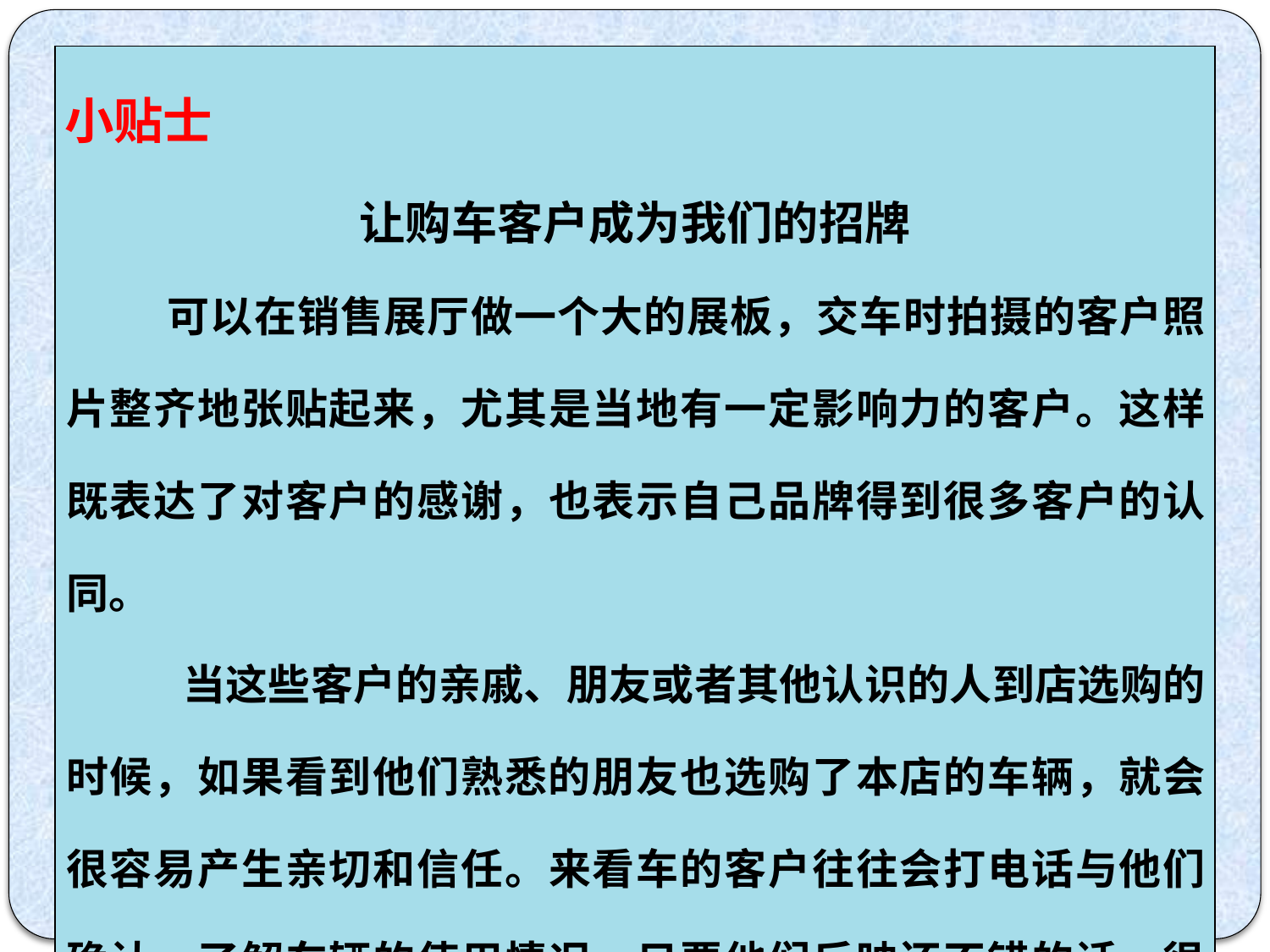

| 小贴士 让购车客户成为我们的招牌 可以在销售展厅做一个大的展板，交车时拍摄的客户照片整齐地张贴起来，尤其是当地有一定影响力的客户。这样既表达了对客户的感谢，也表示自己品牌得到很多客户的认同。 当这些客户的亲戚、朋友或者其他认识的人到店选购的时候，如果看到他们熟悉的朋友也选购了本店的车辆，就会很容易产生亲切和信任。来看车的客户往往会打电话与他们确认，了解车辆的使用情况。只要他们反映还不错的话，很容易促成新客户的成交。 |
| --- |